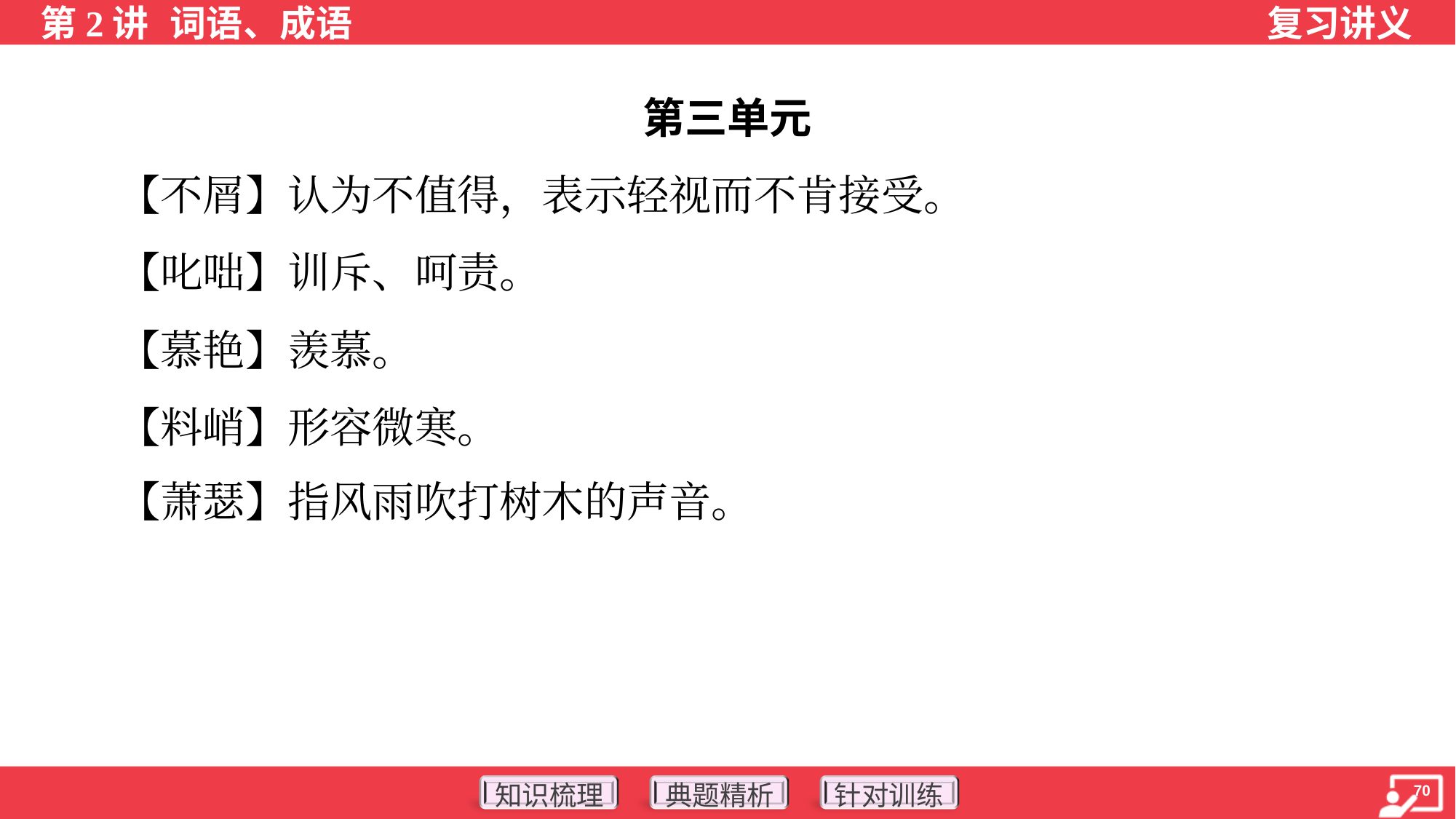

第三单元
    【不屑】认为不值得，表示轻视而不肯接受。
    【叱咄】训斥、呵责。
    【慕艳】羡慕。
    【料峭】形容微寒。
    【萧瑟】指风雨吹打树木的声音。